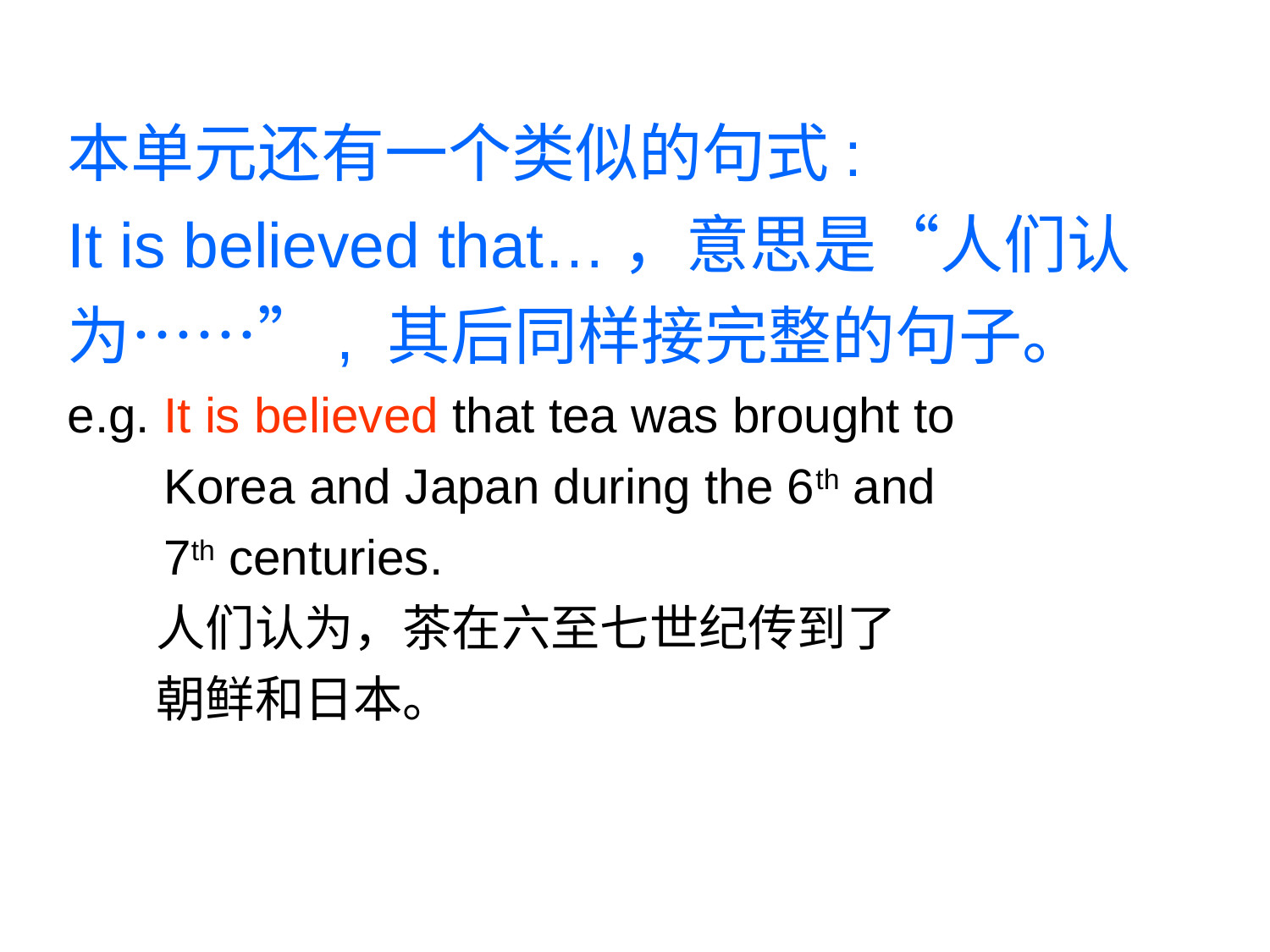

本单元还有一个类似的句式:
It is believed that…，意思是“人们认为……”, 其后同样接完整的句子。
e.g. It is believed that tea was brought to
       Korea and Japan during the 6th and
       7th centuries.
       人们认为，茶在六至七世纪传到了
       朝鲜和日本。